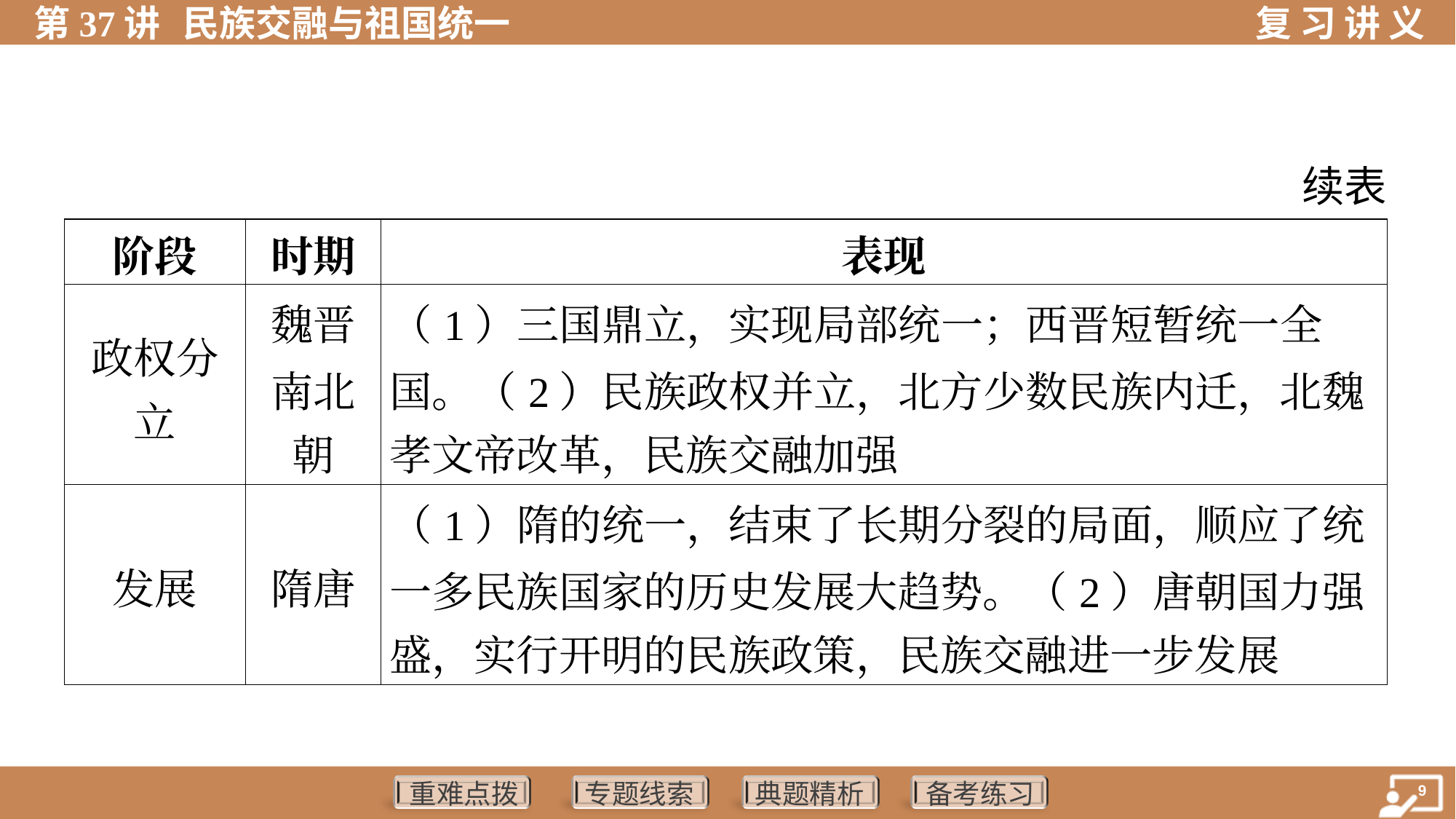

续表
| 阶段 | 时期 | 表现 |
| --- | --- | --- |
| 政权分 立 | 魏晋 南北 朝 | （1）三国鼎立，实现局部统一；西晋短暂统一全 国。（2）民族政权并立，北方少数民族内迁，北魏 孝文帝改革，民族交融加强 |
| 发展 | 隋唐 | （1）隋的统一，结束了长期分裂的局面，顺应了统 一多民族国家的历史发展大趋势。（2）唐朝国力强 盛，实行开明的民族政策，民族交融进一步发展 |